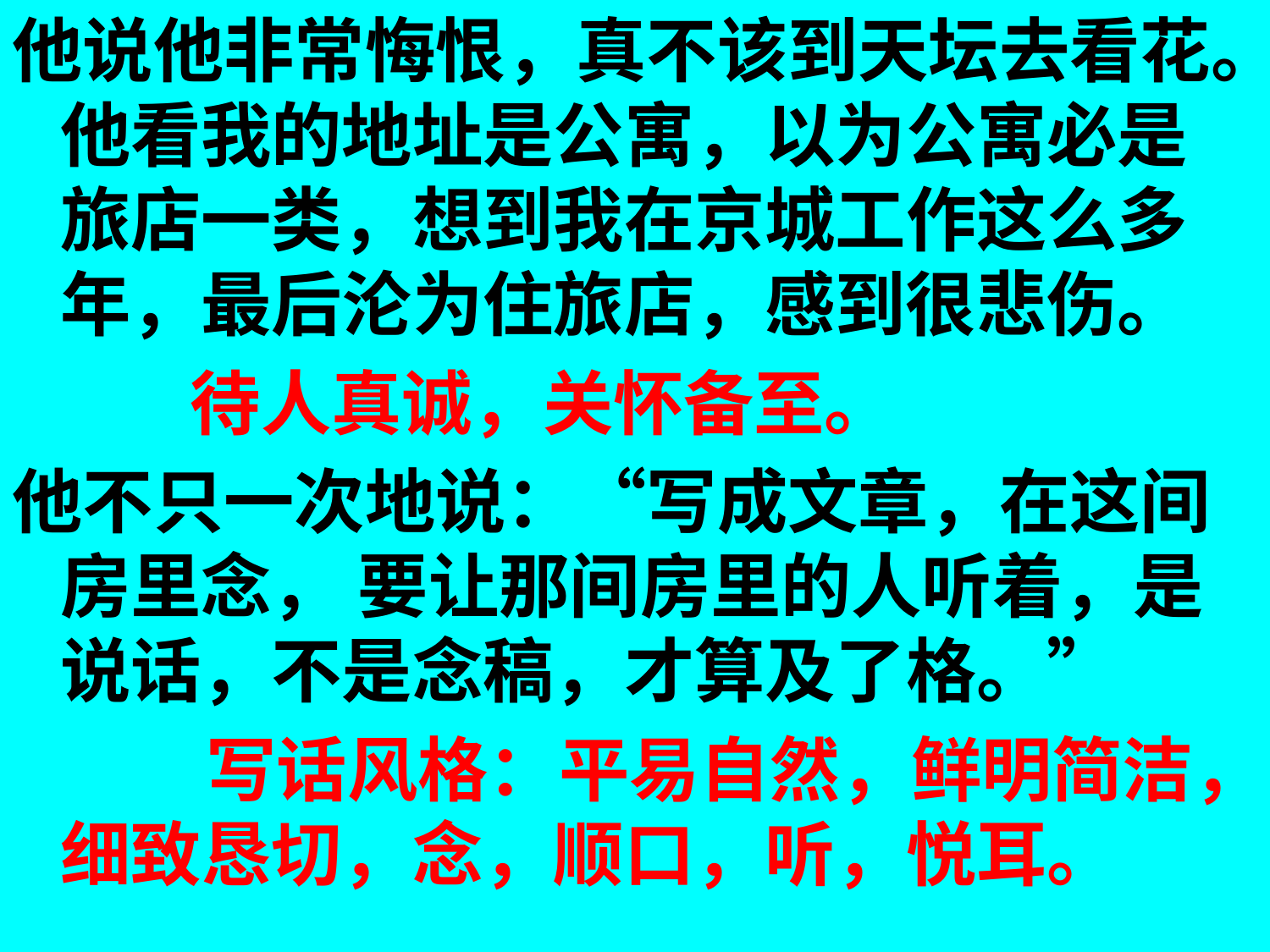

他说他非常悔恨，真不该到天坛去看花。他看我的地址是公寓，以为公寓必是旅店一类，想到我在京城工作这么多年，最后沦为住旅店，感到很悲伤。
          待人真诚，关怀备至。
他不只一次地说：“写成文章，在这间房里念， 要让那间房里的人听着，是说话，不是念稿，才算及了格。”
           写话风格：平易自然，鲜明简洁，细致恳切，念，顺口，听，悦耳。
#